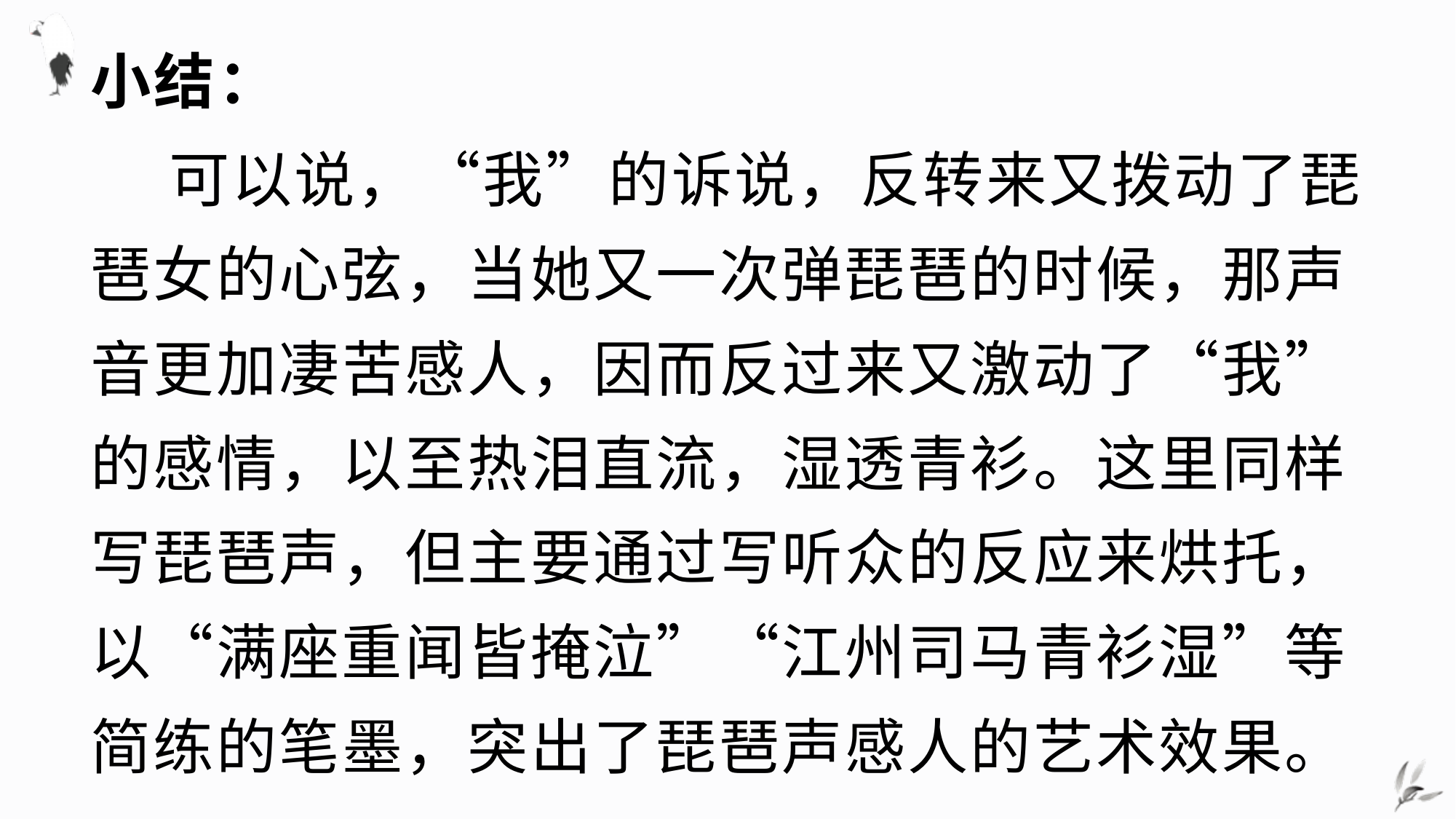

# 小结：
    可以说，“我”的诉说，反转来又拨动了琵琶女的心弦，当她又一次弹琵琶的时候，那声音更加凄苦感人，因而反过来又激动了“我”的感情，以至热泪直流，湿透青衫。这里同样写琵琶声，但主要通过写听众的反应来烘托，以“满座重闻皆掩泣”“江州司马青衫湿”等简练的笔墨，突出了琵琶声感人的艺术效果。